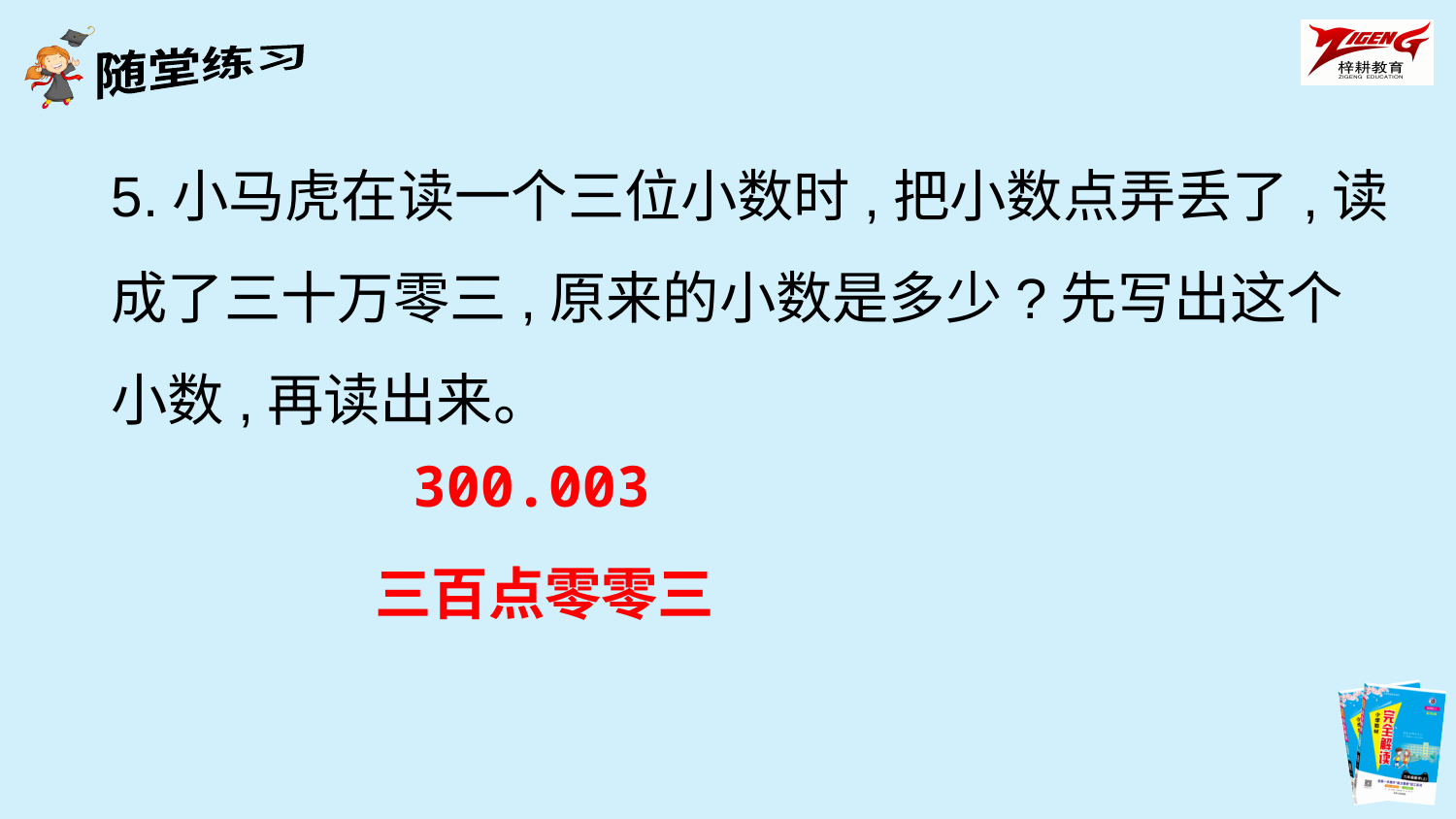

5.小马虎在读一个三位小数时,把小数点弄丢了,读成了三十万零三,原来的小数是多少?先写出这个小数,再读出来。
300.003
三百点零零三